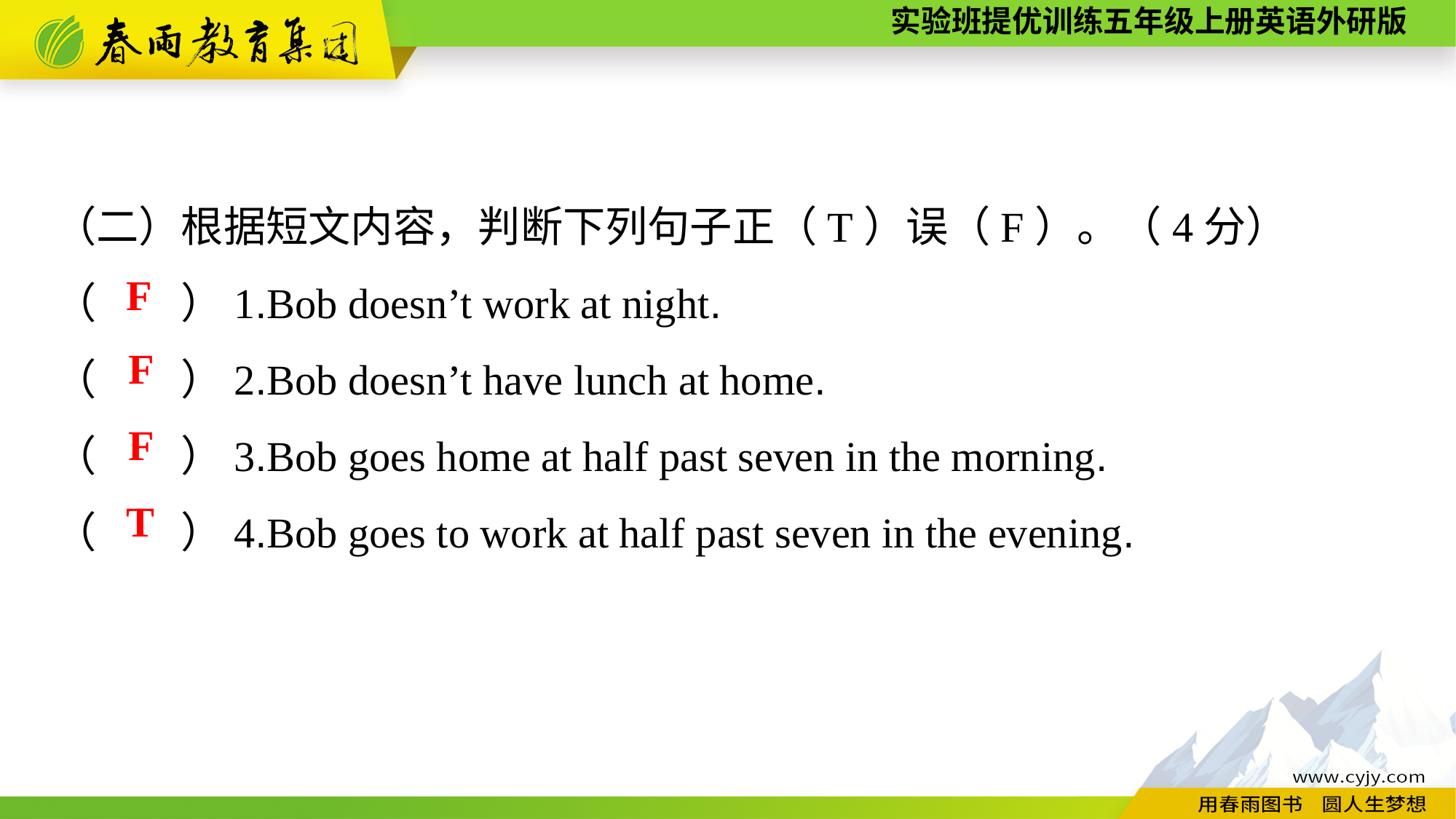

（二）根据短文内容，判断下列句子正（T）误（F）。（4分）
（　　）1.Bob doesn’t work at night.
（　　）2.Bob doesn’t have lunch at home.
（　　）3.Bob goes home at half past seven in the morning.
（　　）4.Bob goes to work at half past seven in the evening.
F
F
F
T